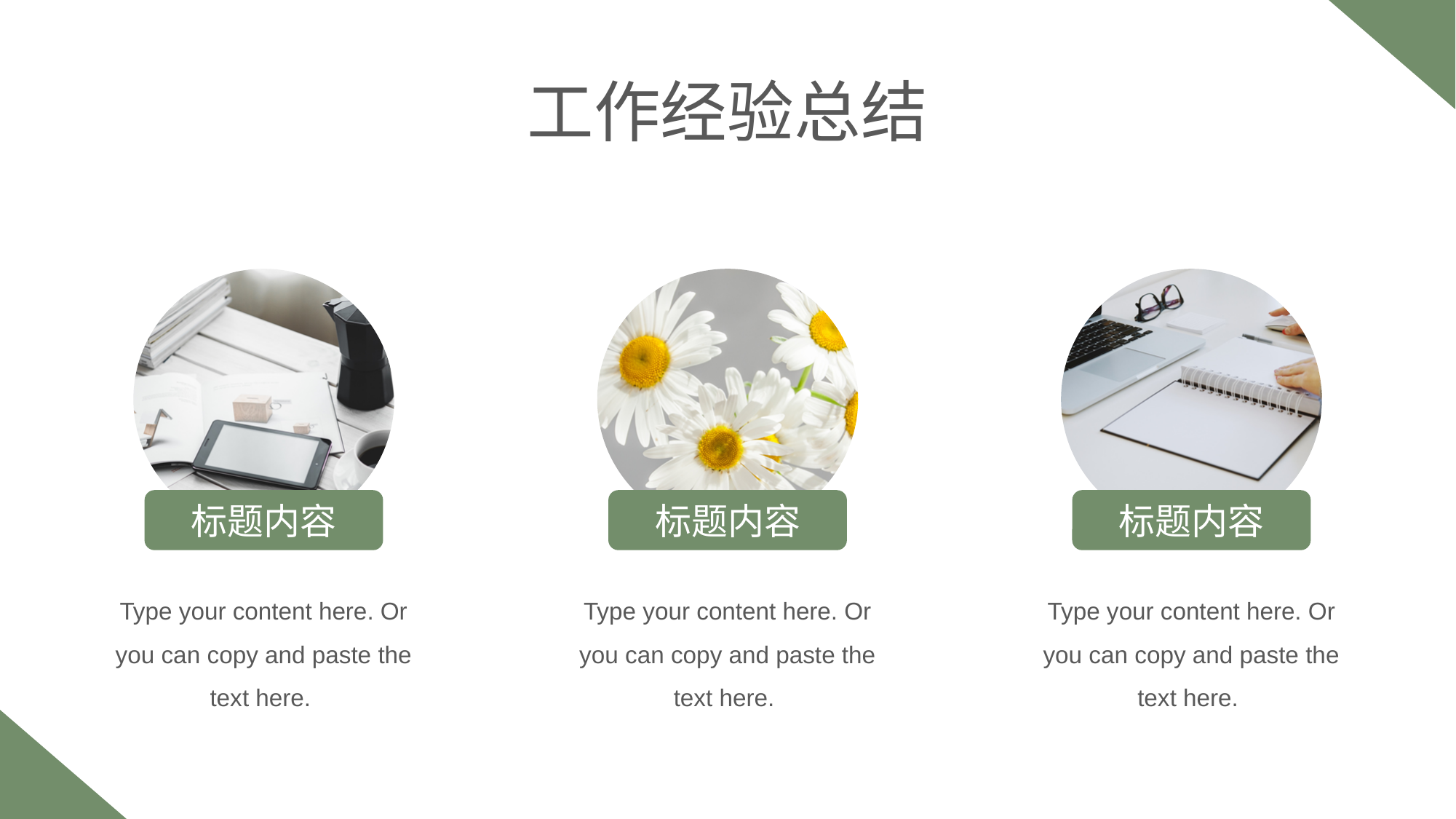

工作经验总结

标题内容
Type your content here. Or you can copy and paste the text here.

标题内容
Type your content here. Or you can copy and paste the text here.

标题内容
Type your content here. Or you can copy and paste the text here.